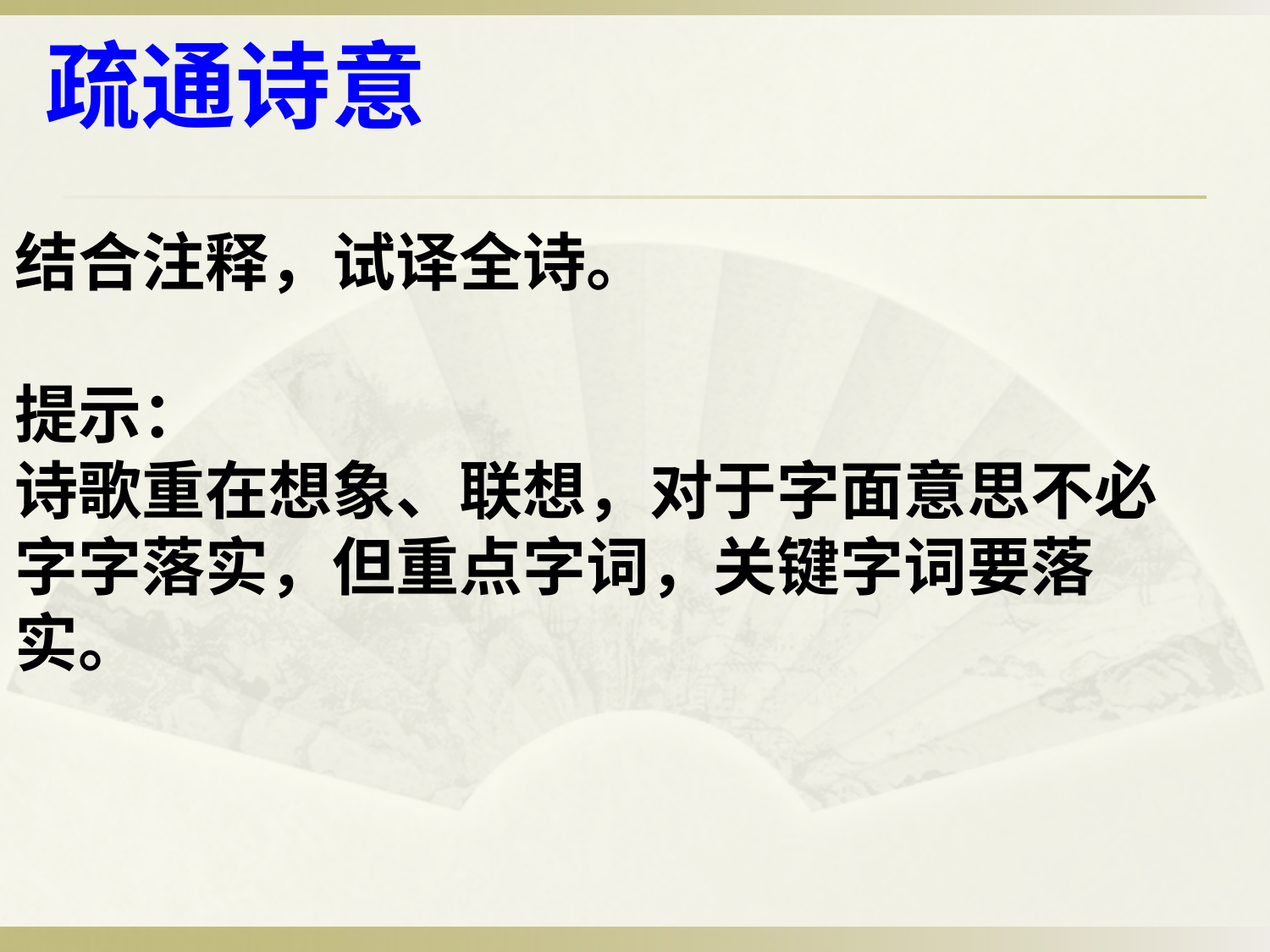

疏通诗意
结合注释，试译全诗。

提示：
诗歌重在想象、联想，对于字面意思不必字字落实，但重点字词，关键字词要落实。